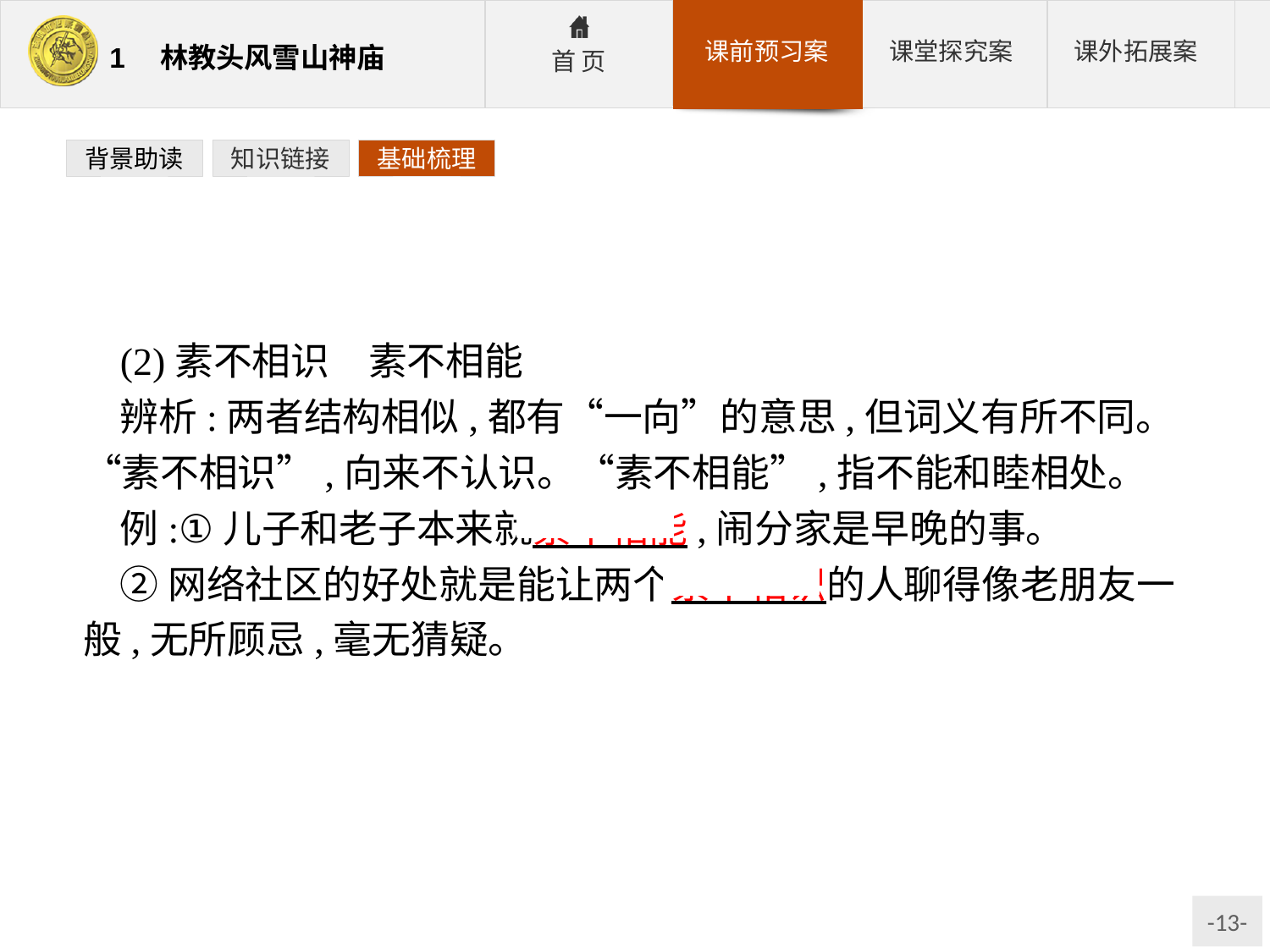

背景助读
知识链接
基础梳理
(2)素不相识　素不相能
辨析:两者结构相似,都有“一向”的意思,但词义有所不同。“素不相识”,向来不认识。“素不相能”,指不能和睦相处。
例:①儿子和老子本来就素不相能,闹分家是早晚的事。
②网络社区的好处就是能让两个素不相识的人聊得像老朋友一般,无所顾忌,毫无猜疑。